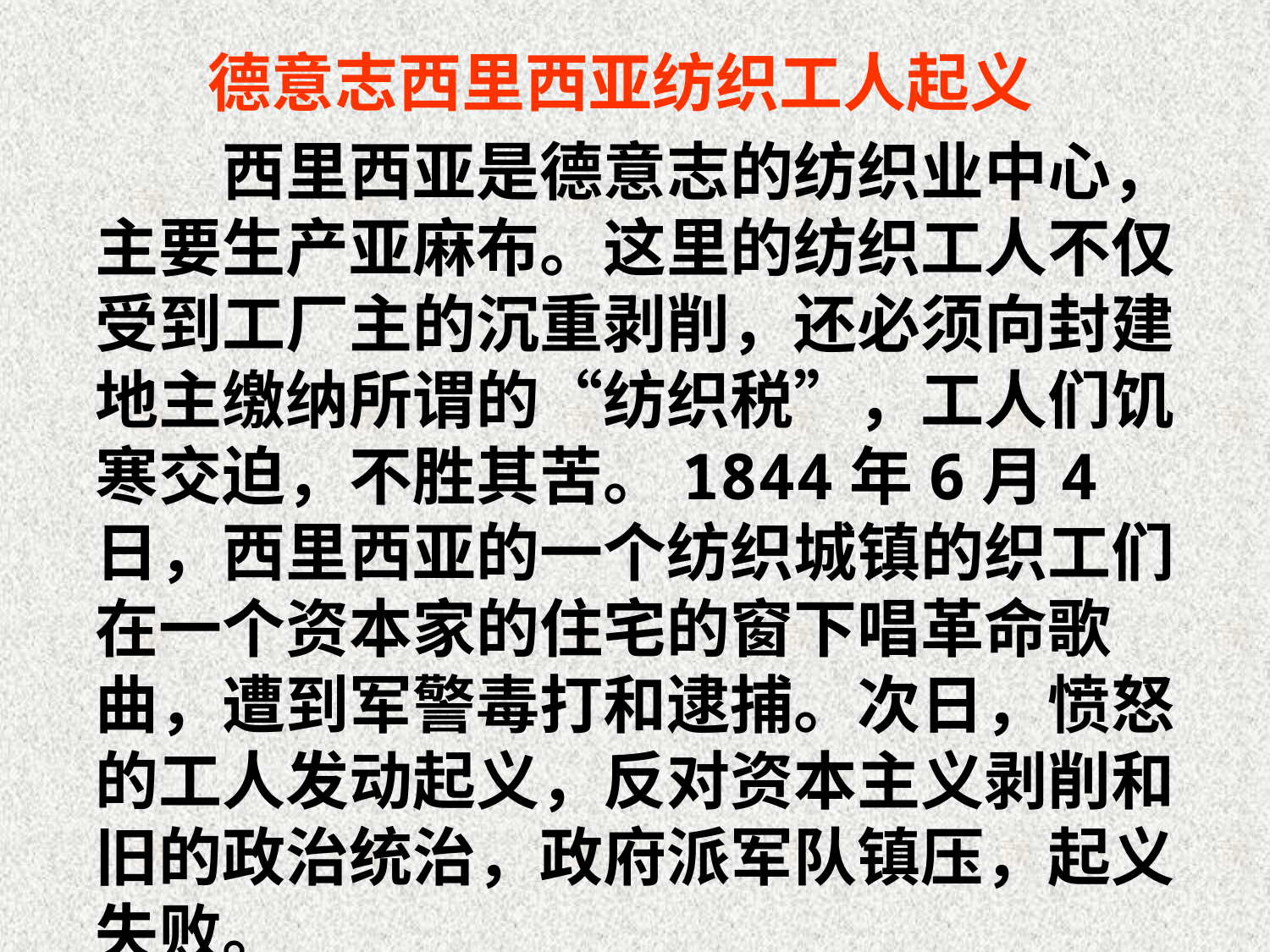

德意志西里西亚纺织工人起义
		西里西亚是德意志的纺织业中心，主要生产亚麻布。这里的纺织工人不仅受到工厂主的沉重剥削，还必须向封建地主缴纳所谓的“纺织税”，工人们饥寒交迫，不胜其苦。1844年6月4日，西里西亚的一个纺织城镇的织工们在一个资本家的住宅的窗下唱革命歌曲，遭到军警毒打和逮捕。次日，愤怒的工人发动起义，反对资本主义剥削和旧的政治统治，政府派军队镇压，起义失败。